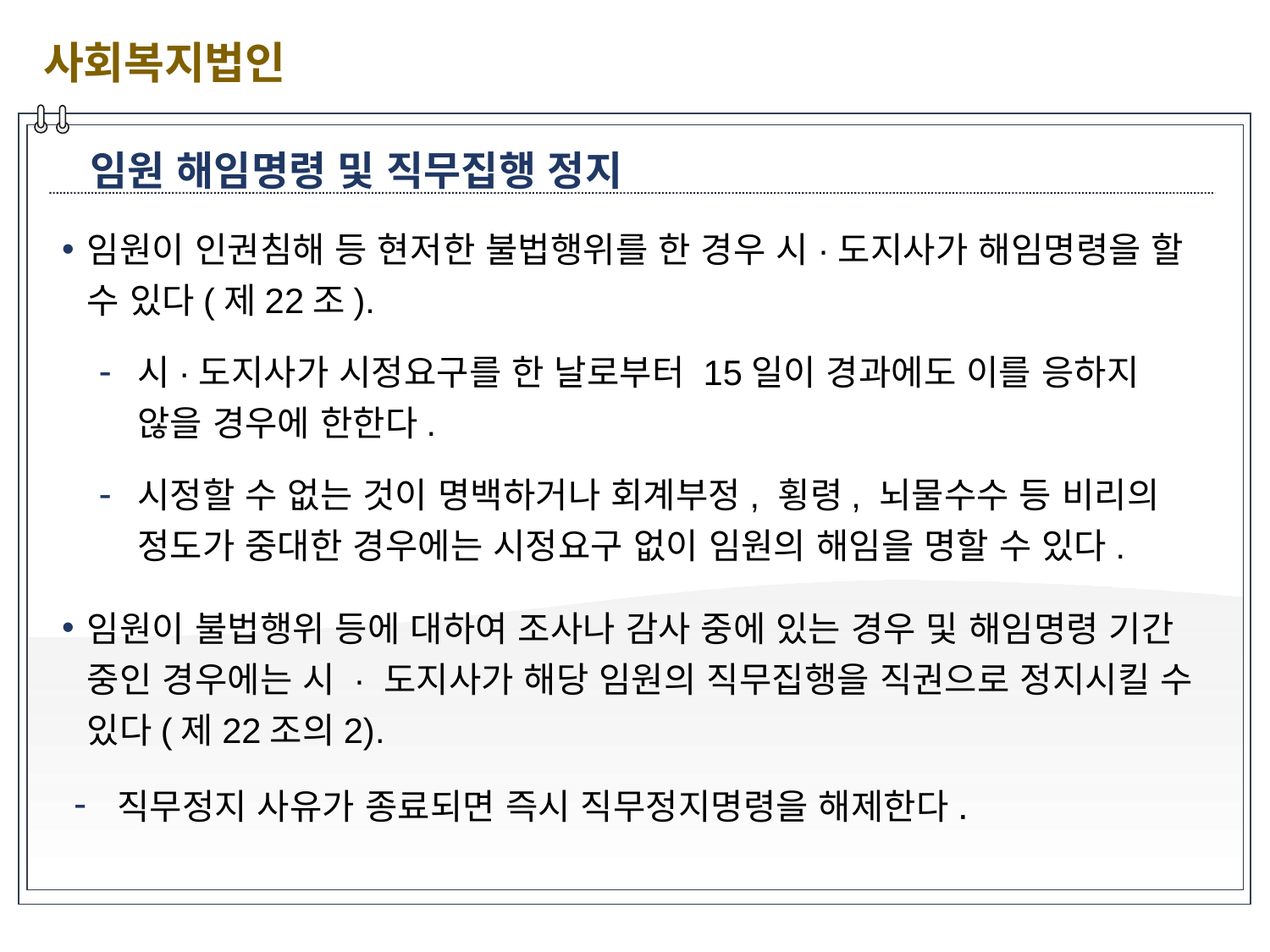

사회복지법인

임원 해임명령 및 직무집행 정지

임원이 인권침해 등 현저한 불법행위를 한 경우 시 ∙ 도지사가 해임명령을 할 수 있다(제22조).
시·도지사가 시정요구를 한 날로부터 15일이 경과에도 이를 응하지 않을 경우에 한한다.
시정할 수 없는 것이 명백하거나 회계부정, 횡령, 뇌물수수 등 비리의 정도가 중대한 경우에는 시정요구 없이 임원의 해임을 명할 수 있다.
임원이 불법행위 등에 대하여 조사나 감사 중에 있는 경우 및 해임명령 기간 중인 경우에는 시 · 도지사가 해당 임원의 직무집행을 직권으로 정지시킬 수 있다(제22조의2).
 직무정지 사유가 종료되면 즉시 직무정지명령을 해제한다.